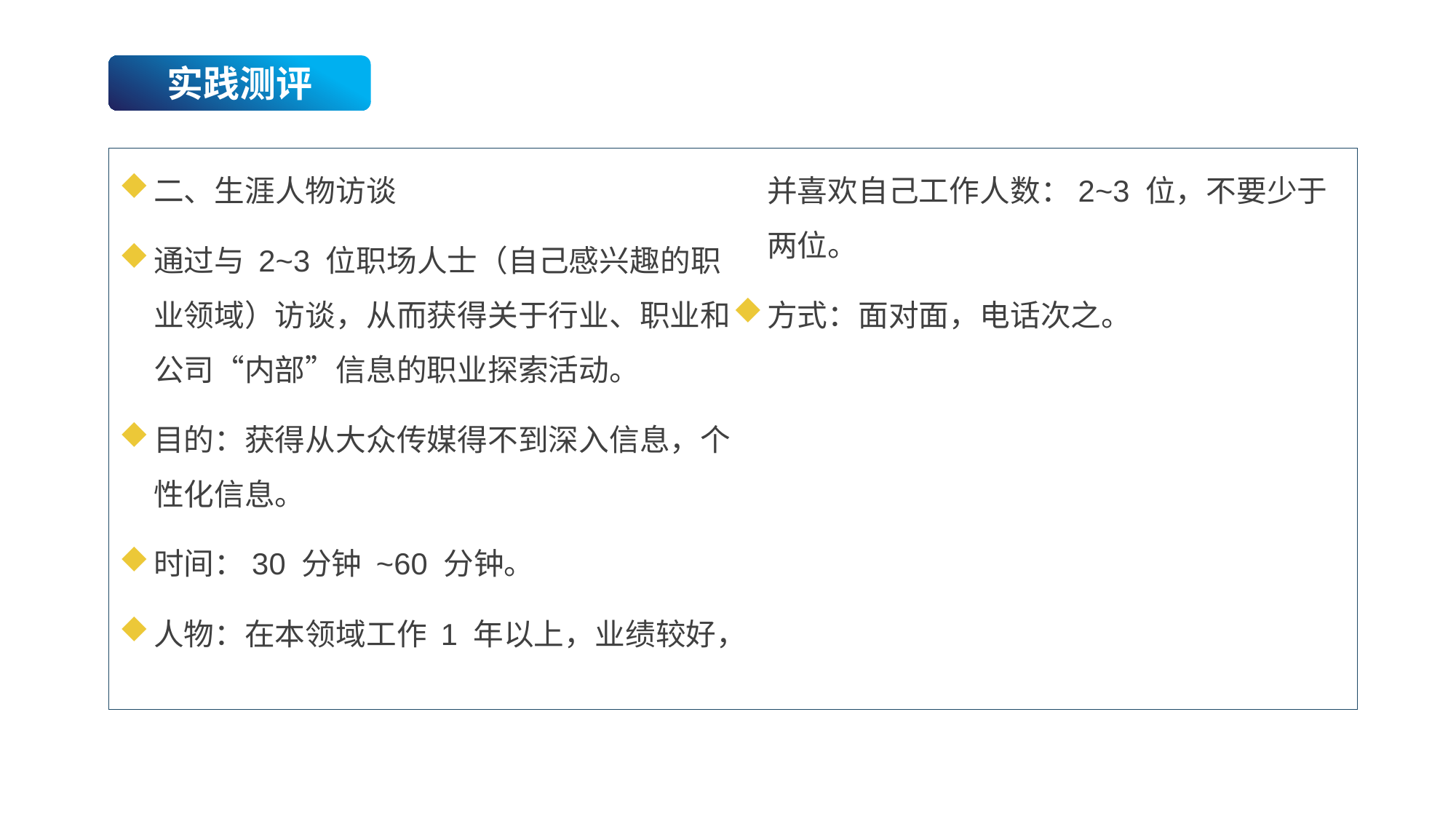

实践测评
二、生涯人物访谈
通过与 2~3 位职场人士（自己感兴趣的职业领域）访谈，从而获得关于行业、职业和公司“内部”信息的职业探索活动。
目的：获得从大众传媒得不到深入信息，个性化信息。
时间：30 分钟 ~60 分钟。
人物：在本领域工作 1 年以上，业绩较好，并喜欢自己工作人数：2~3 位，不要少于两位。
方式：面对面，电话次之。